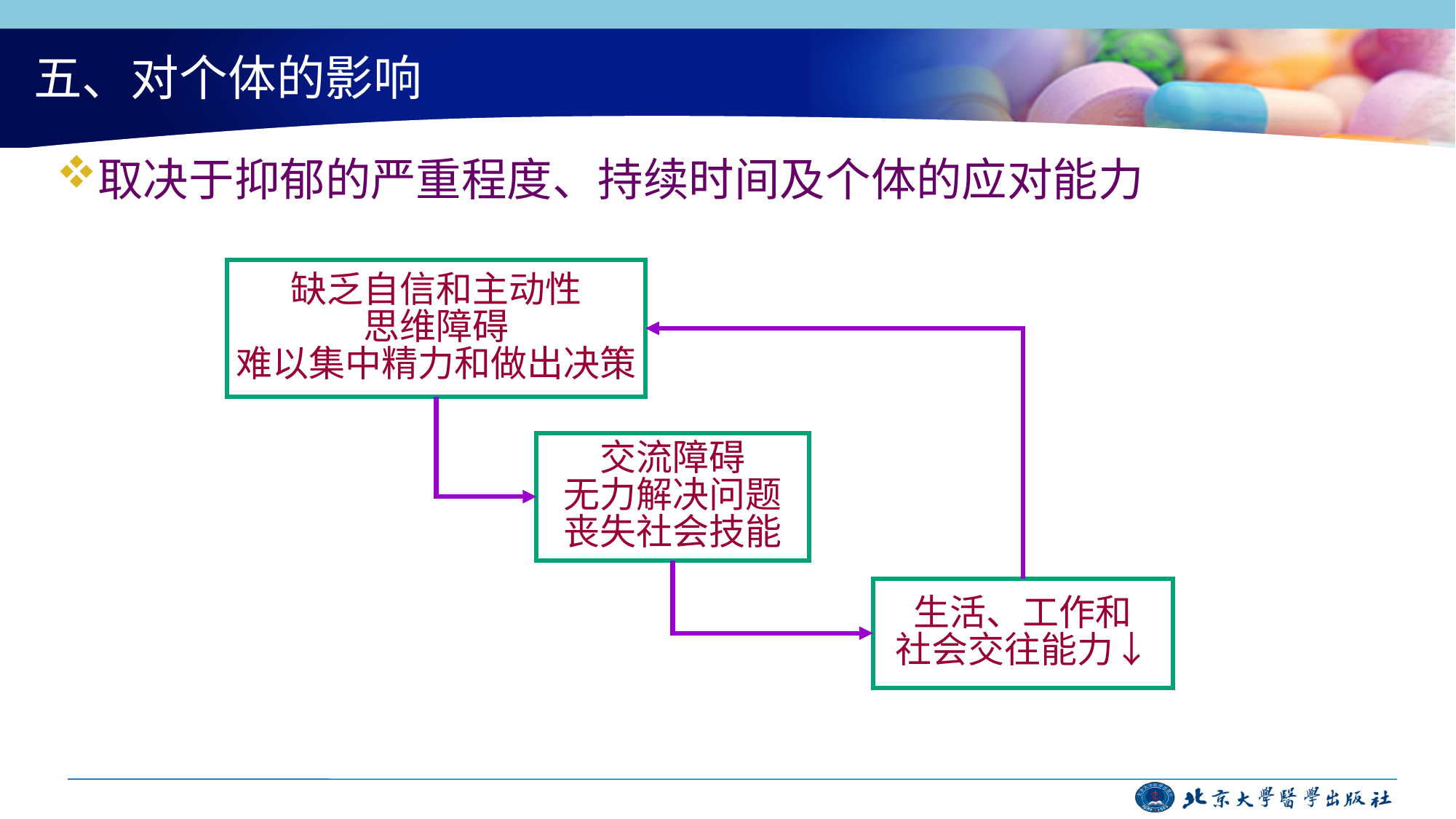

# 五、对个体的影响
取决于抑郁的严重程度、持续时间及个体的应对能力
缺乏自信和主动性
思维障碍
难以集中精力和做出决策
交流障碍
无力解决问题
丧失社会技能
生活、工作和
社会交往能力↓